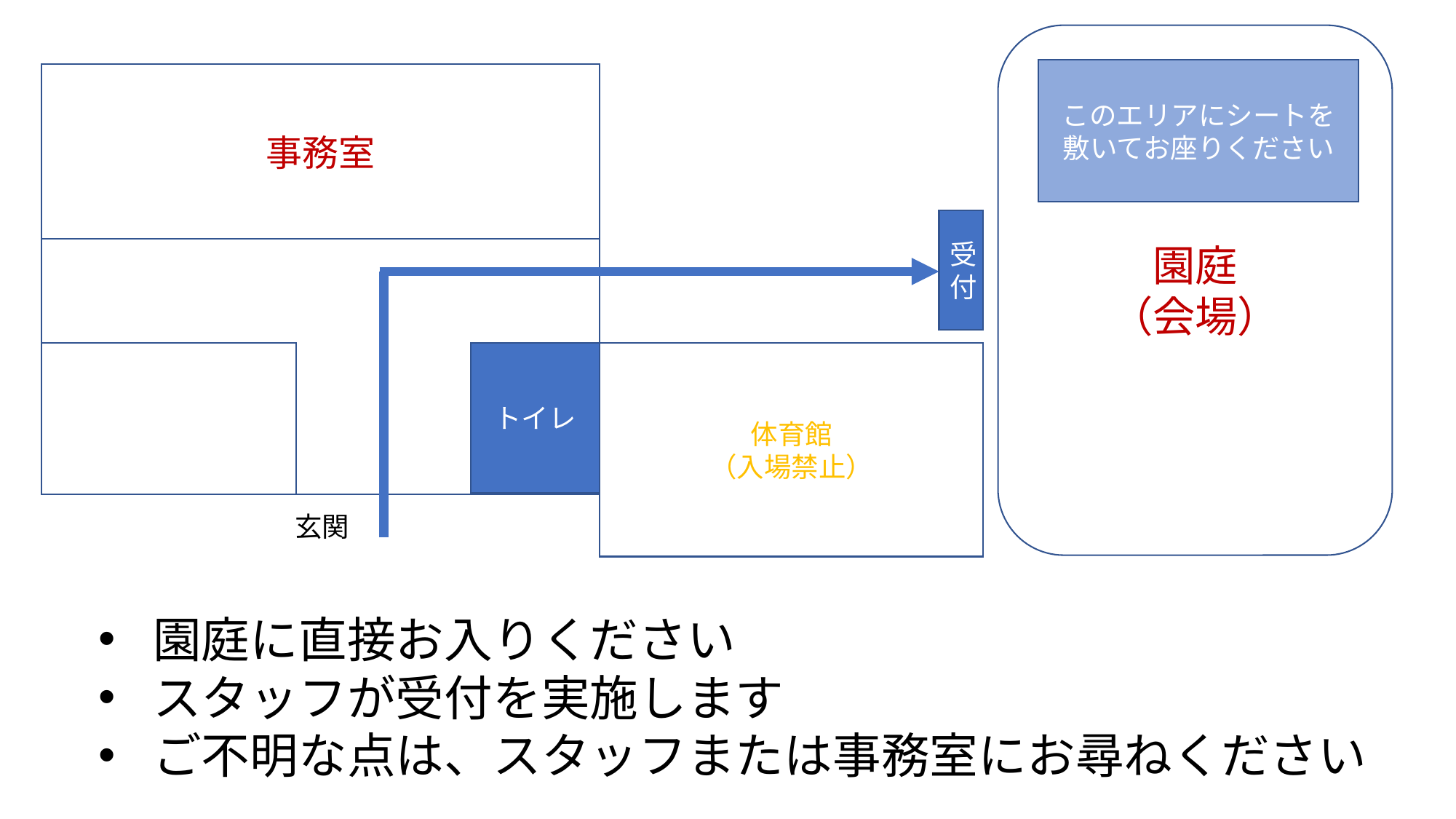

園庭
（会場）
このエリアにシートを敷いてお座りください
事務室

受付

トイレ
体育館
（入場禁止）
玄関
園庭に直接お入りください
スタッフが受付を実施します
ご不明な点は、スタッフまたは事務室にお尋ねください